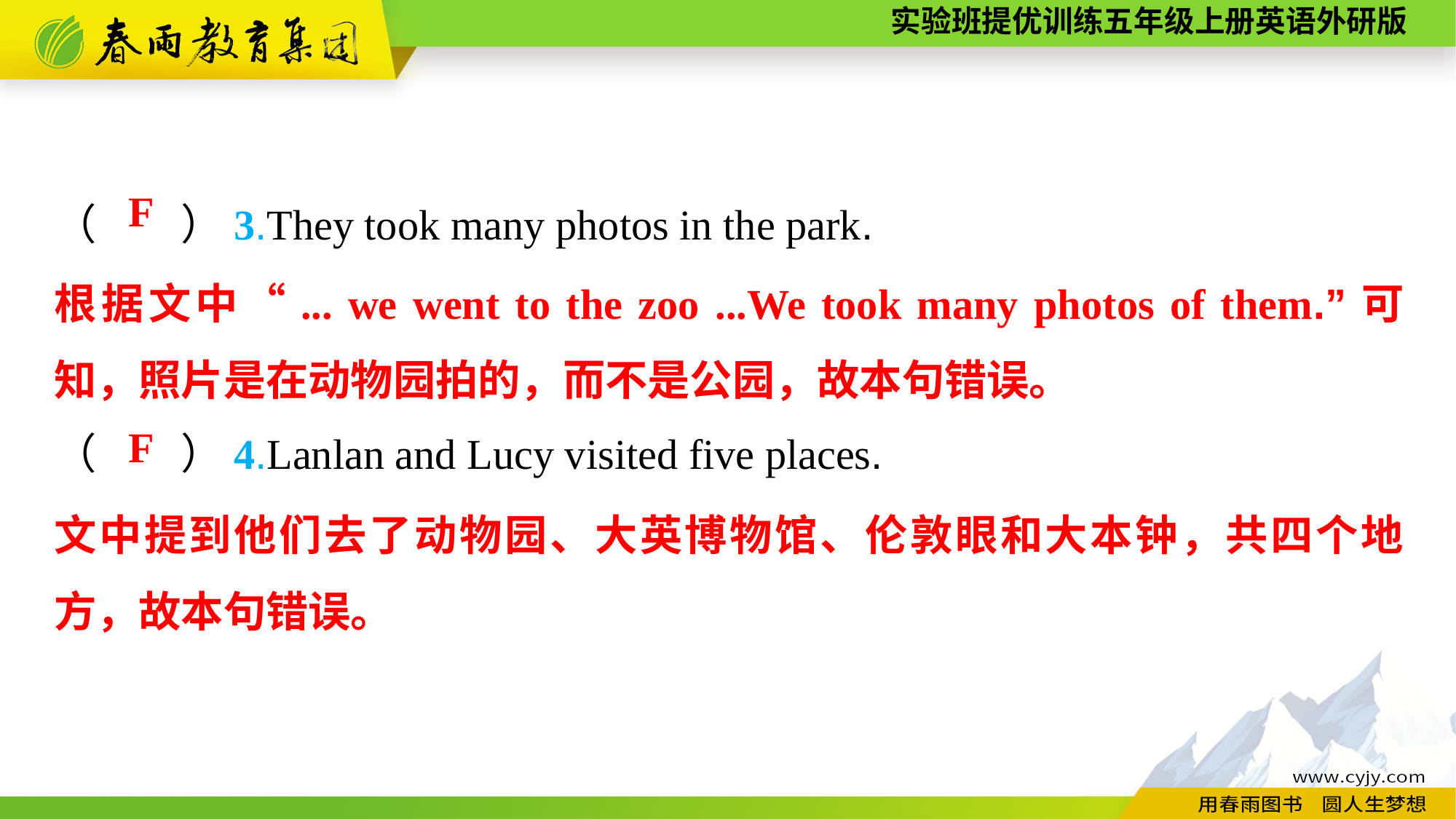

（　　）3.They took many photos in the park.

（　　）4.Lanlan and Lucy visited five places.
F
根据文中“... we went to the zoo ...We took many photos of them.”可知，照片是在动物园拍的，而不是公园，故本句错误。
F
文中提到他们去了动物园、大英博物馆、伦敦眼和大本钟，共四个地方，故本句错误。